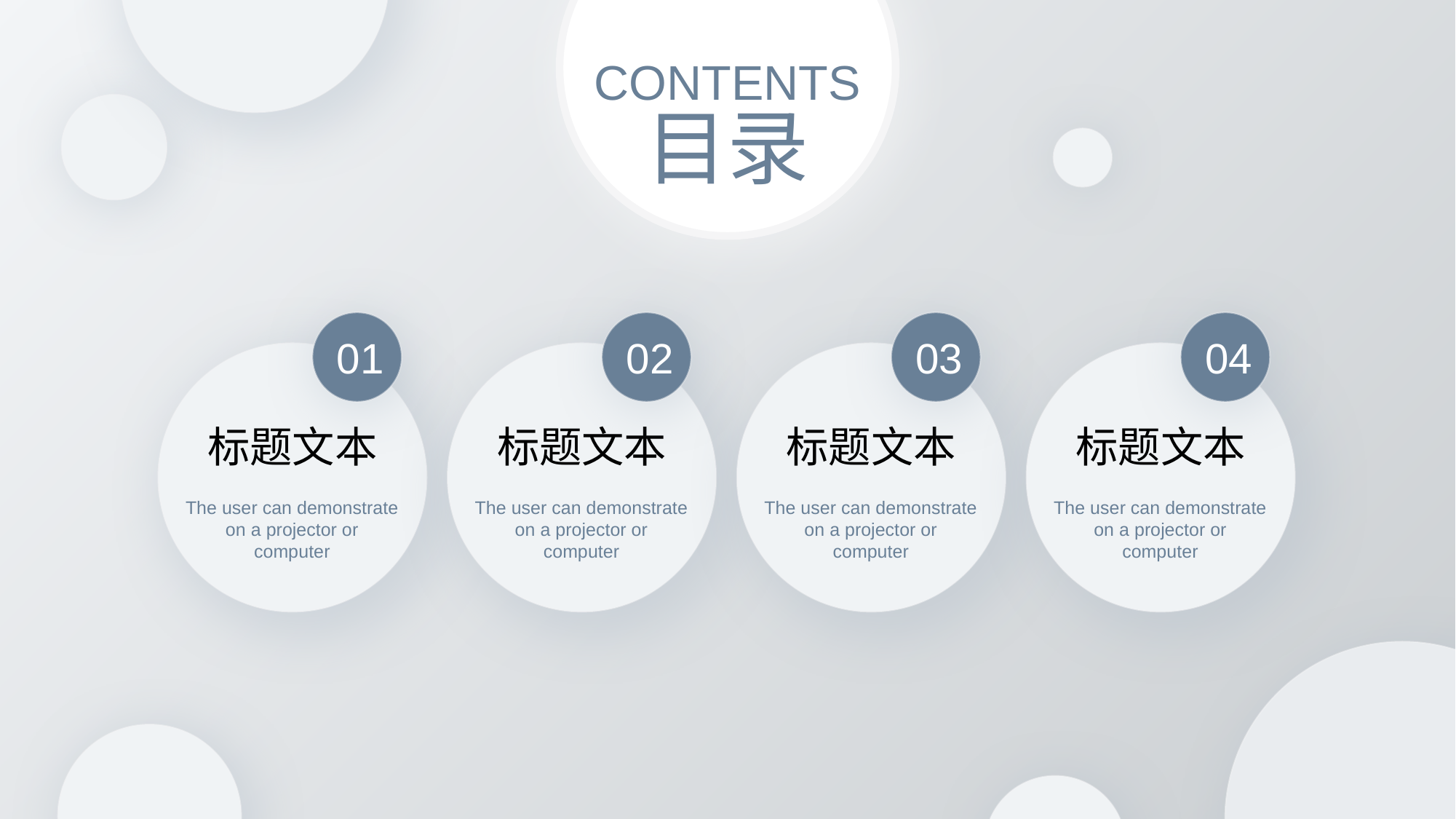

51PPT模板网   www.51pptmoban.com

CONTENTS
目录

01
02
03
04

标题文本
标题文本
标题文本
标题文本
The user can demonstrate
 on a projector or
computer
The user can demonstrate
 on a projector or
computer
The user can demonstrate
 on a projector or
computer
The user can demonstrate
 on a projector or
computer